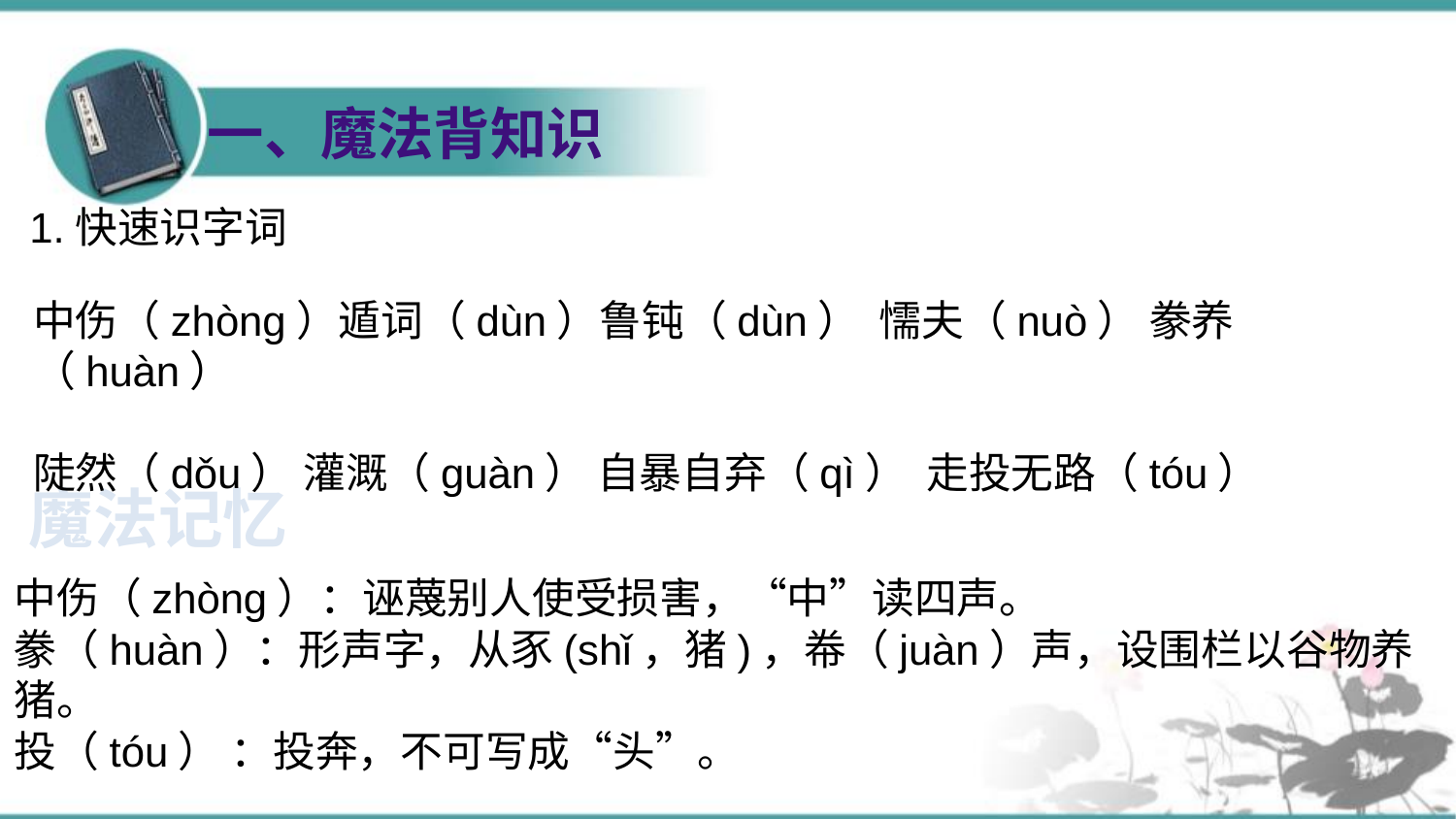

一、魔法背知识
https://www.ypppt.com/
1.快速识字词
中伤（zhòng）遁词（dùn）鲁钝（dùn）  懦夫（nuò） 豢养（huàn）

陡然（dǒu） 灌溉（guàn） 自暴自弃（qì）  走投无路（tóu）
魔法记忆
中伤（zhòng）：诬蔑别人使受损害，“中”读四声。
豢（huàn）：形声字，从豕(shǐ，猪)，帣（juàn）声，设围栏以谷物养猪。
投（tóu） ：投奔，不可写成“头”。